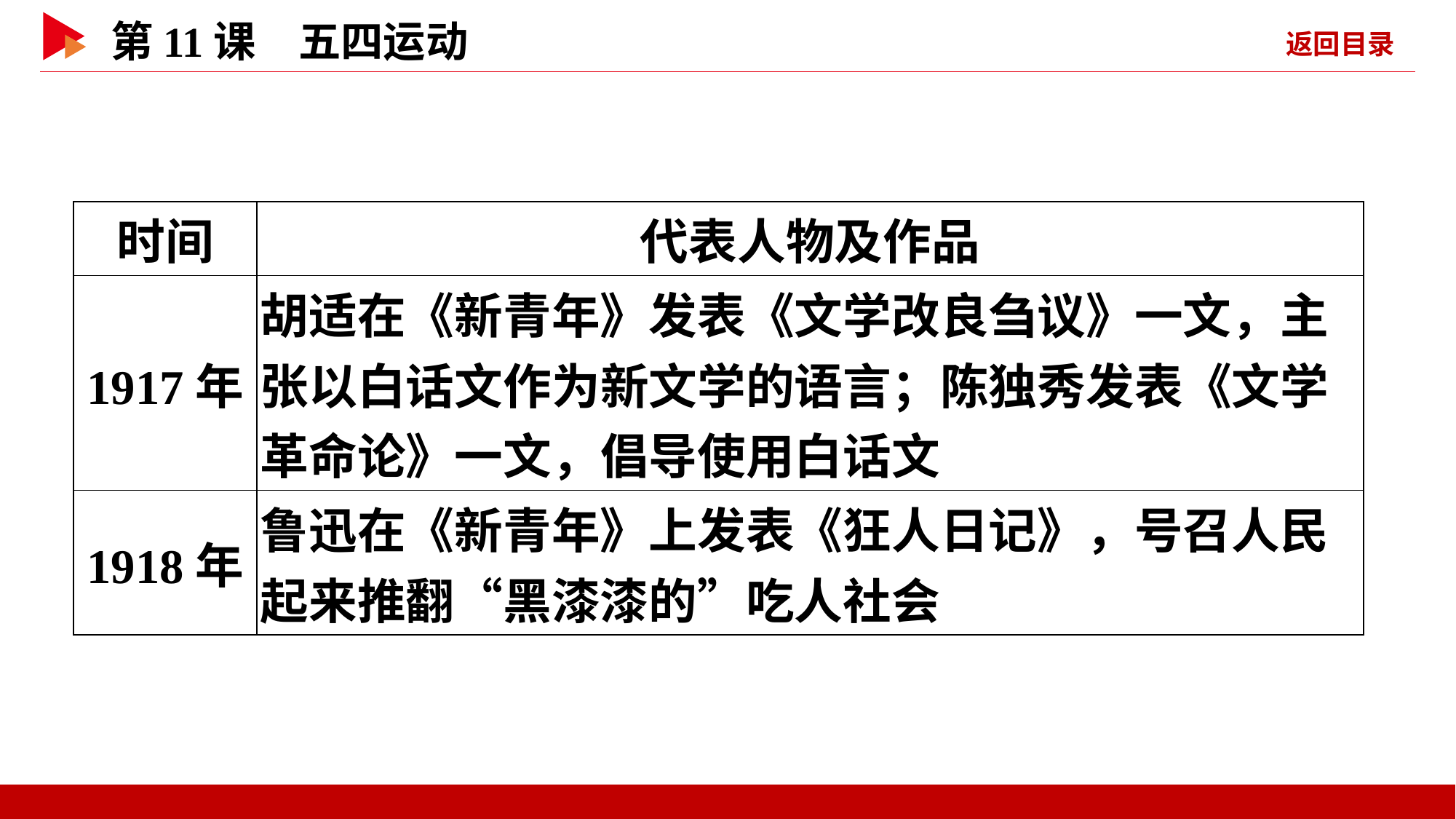

| 时间 | 代表人物及作品 |
| --- | --- |
| 1917年 | 胡适在《新青年》发表《文学改良刍议》一文，主张以白话文作为新文学的语言；陈独秀发表《文学革命论》一文，倡导使用白话文 |
| 1918年 | 鲁迅在《新青年》上发表《狂人日记》，号召人民起来推翻“黑漆漆的”吃人社会 |